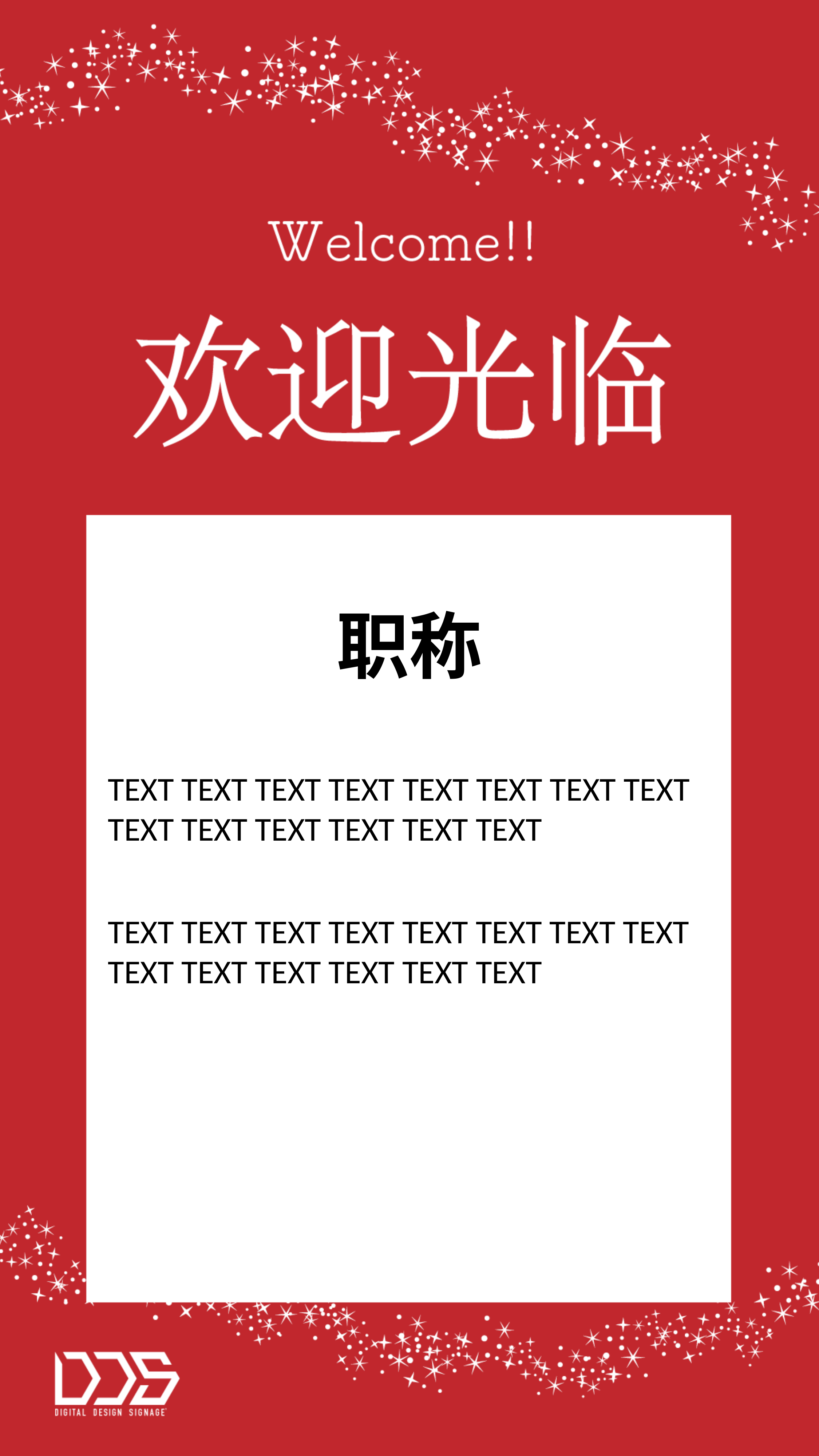

# 职称
TEXT TEXT TEXT TEXT TEXT TEXT TEXT TEXT TEXT TEXT TEXT TEXT TEXT TEXT

TEXT TEXT TEXT TEXT TEXT TEXT TEXT TEXT TEXT TEXT TEXT TEXT TEXT TEXT